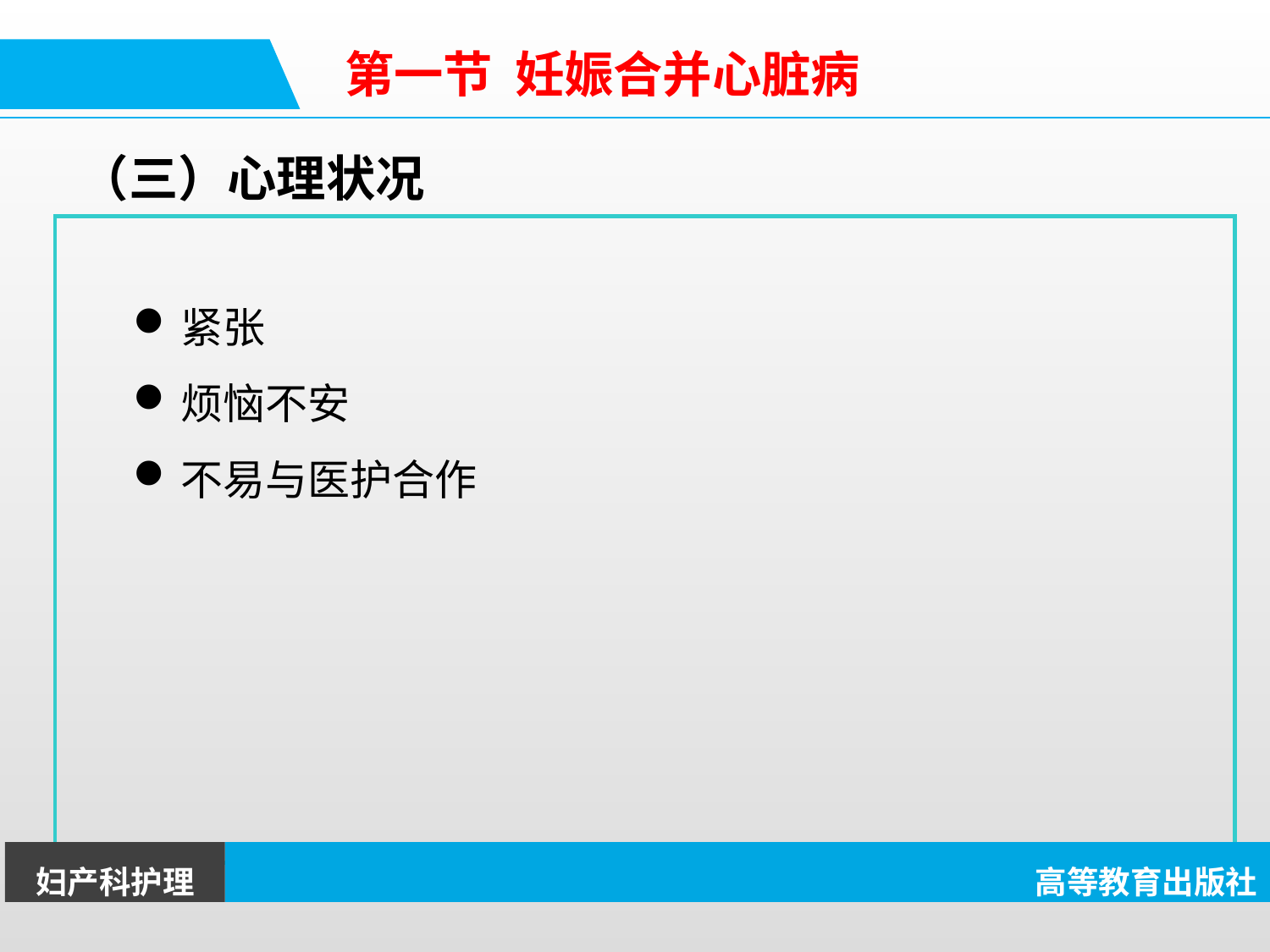

第一节  妊娠合并心脏病

（三）心理状况

紧张
烦恼不安
不易与医护合作
妇产科护理
高等教育出版社